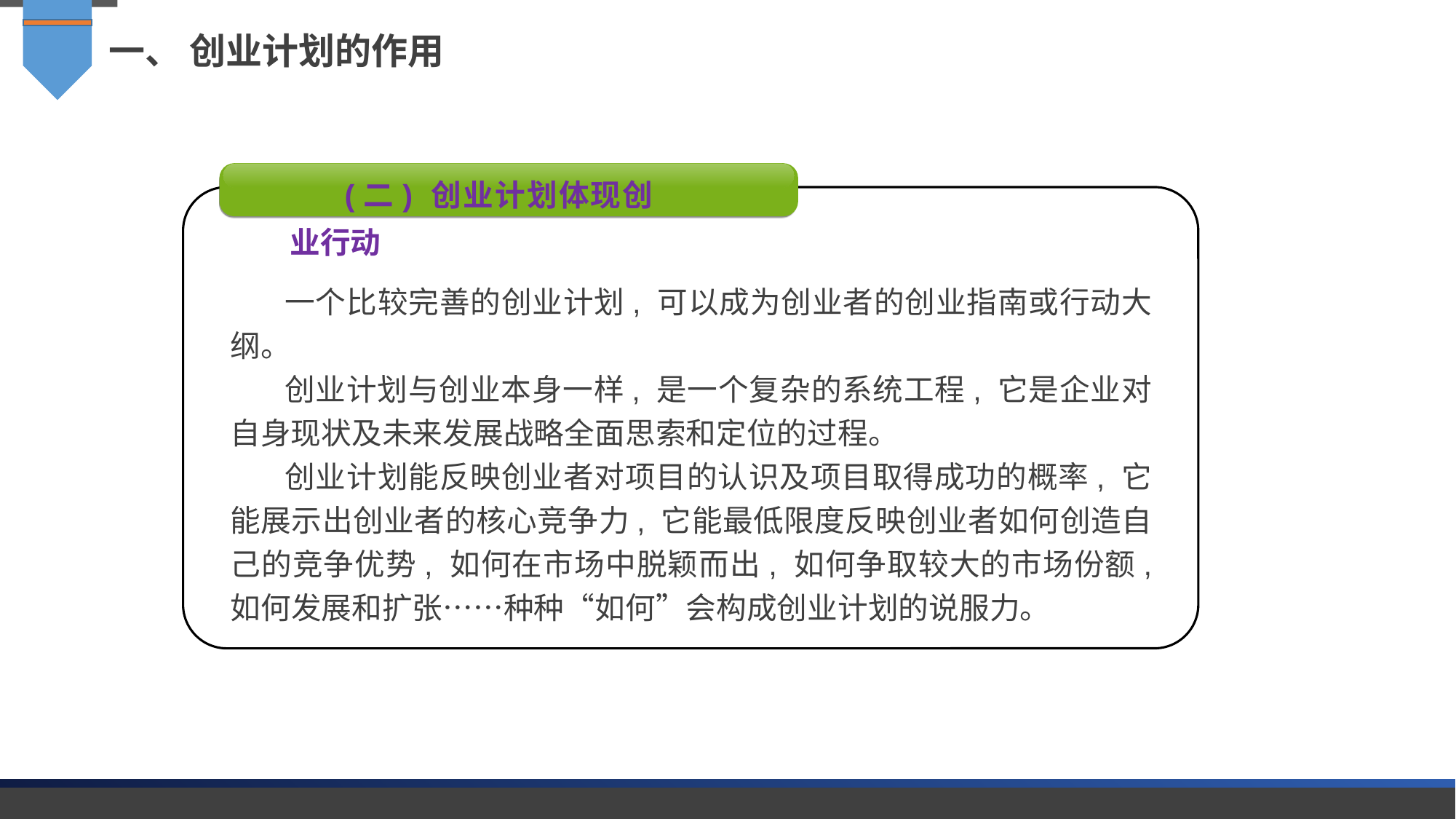

一、 创业计划的作用
(二) 创业计划体现创业行动

一个比较完善的创业计划, 可以成为创业者的创业指南或行动大纲。
创业计划与创业本身一样, 是一个复杂的系统工程, 它是企业对自身现状及未来发展战略全面思索和定位的过程。
创业计划能反映创业者对项目的认识及项目取得成功的概率, 它能展示出创业者的核心竞争力, 它能最低限度反映创业者如何创造自己的竞争优势, 如何在市场中脱颖而出, 如何争取较大的市场份额, 如何发展和扩张……种种“如何”会构成创业计划的说服力。